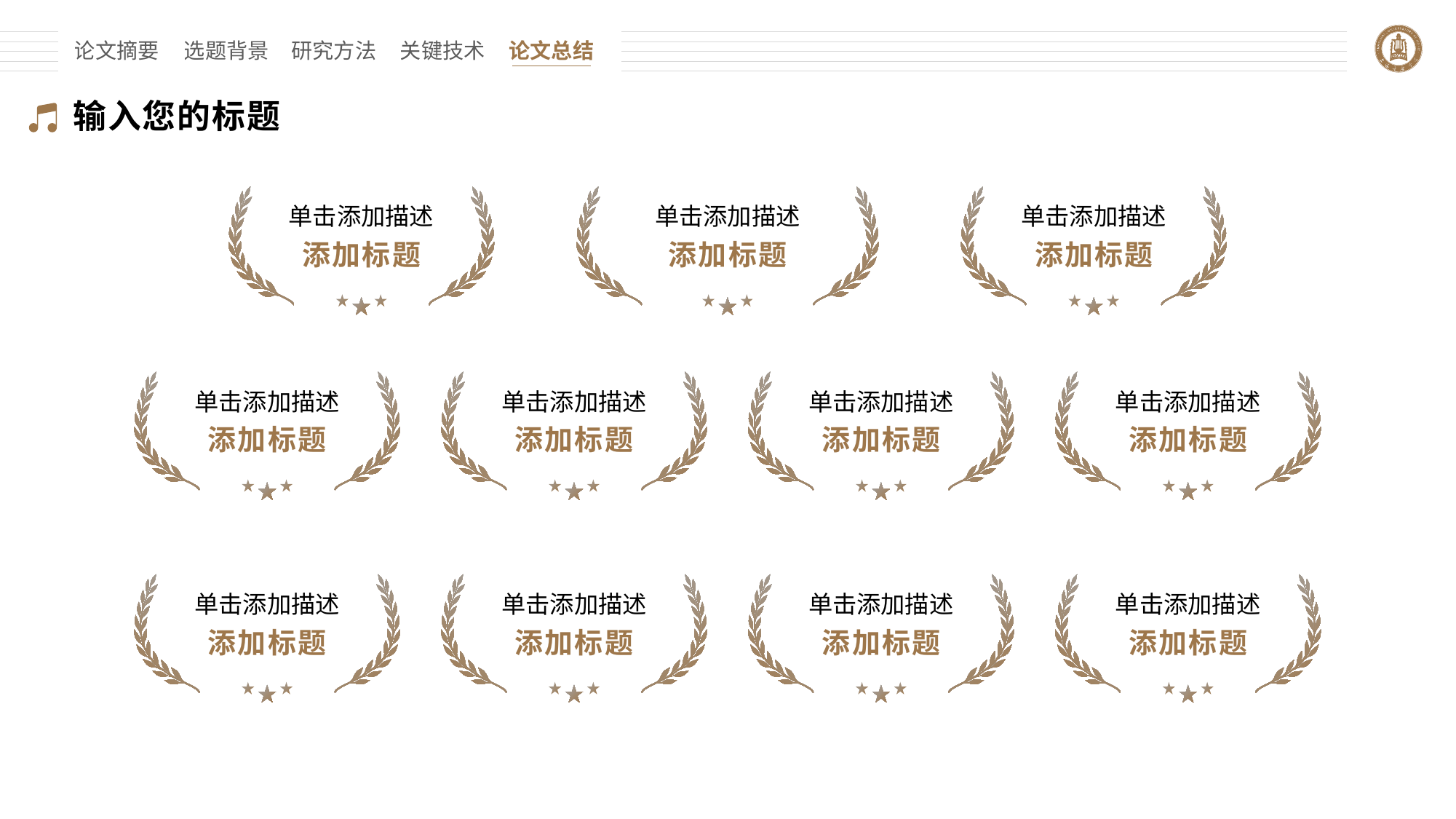

论文摘要
选题背景
研究方法
关键技术
论文总结

输入您的标题

单击添加描述
单击添加描述
单击添加描述
添加标题
添加标题
添加标题

单击添加描述
单击添加描述
单击添加描述
单击添加描述
添加标题
添加标题
添加标题
添加标题

单击添加描述
单击添加描述
单击添加描述
单击添加描述
添加标题
添加标题
添加标题
添加标题